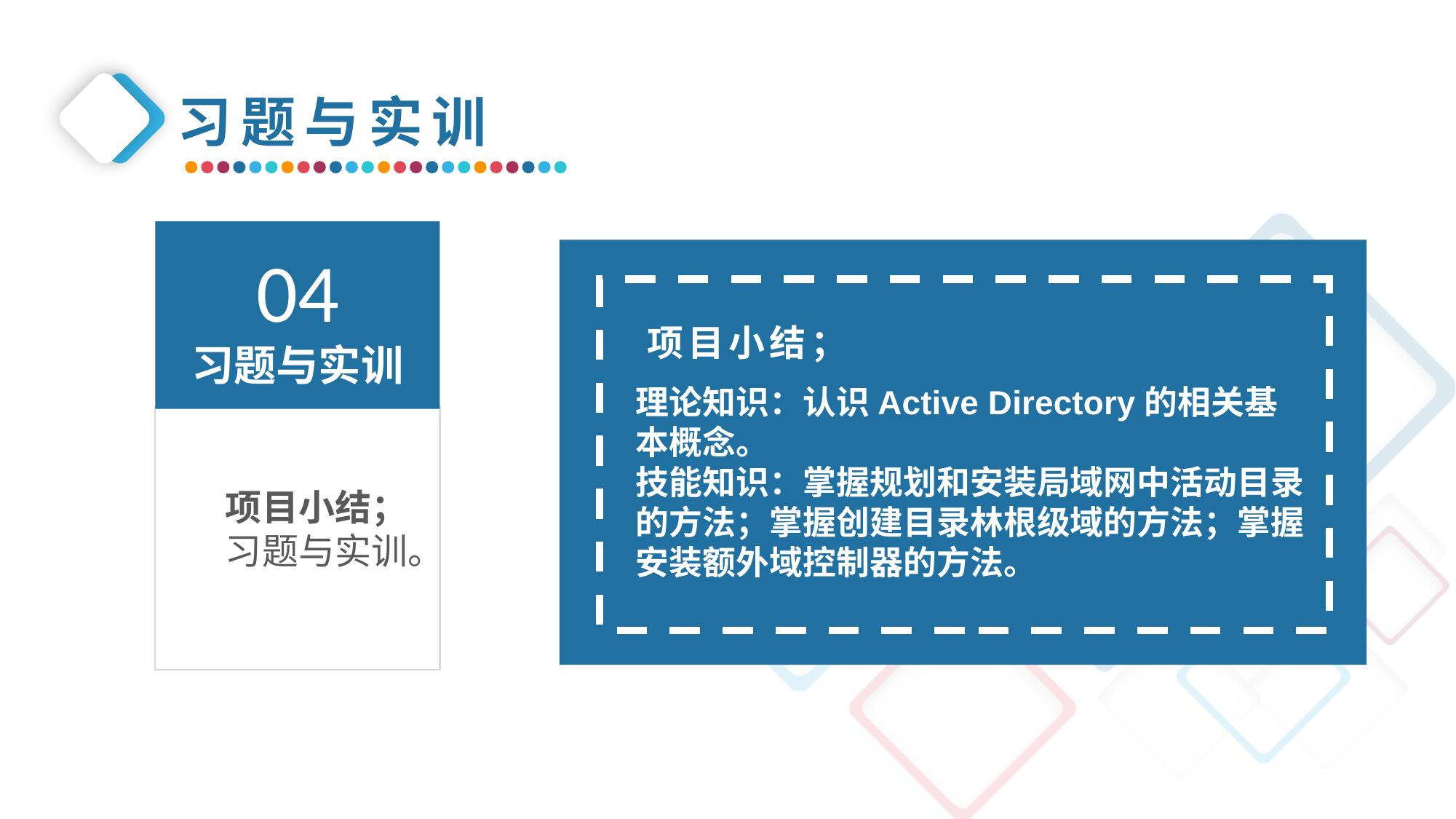

习题与实训

04
习题与实训

项目小结；
理论知识：认识Active Directory的相关基本概念。
技能知识：掌握规划和安装局域网中活动目录的方法；掌握创建目录林根级域的方法；掌握安装额外域控制器的方法。

项目小结；
习题与实训。